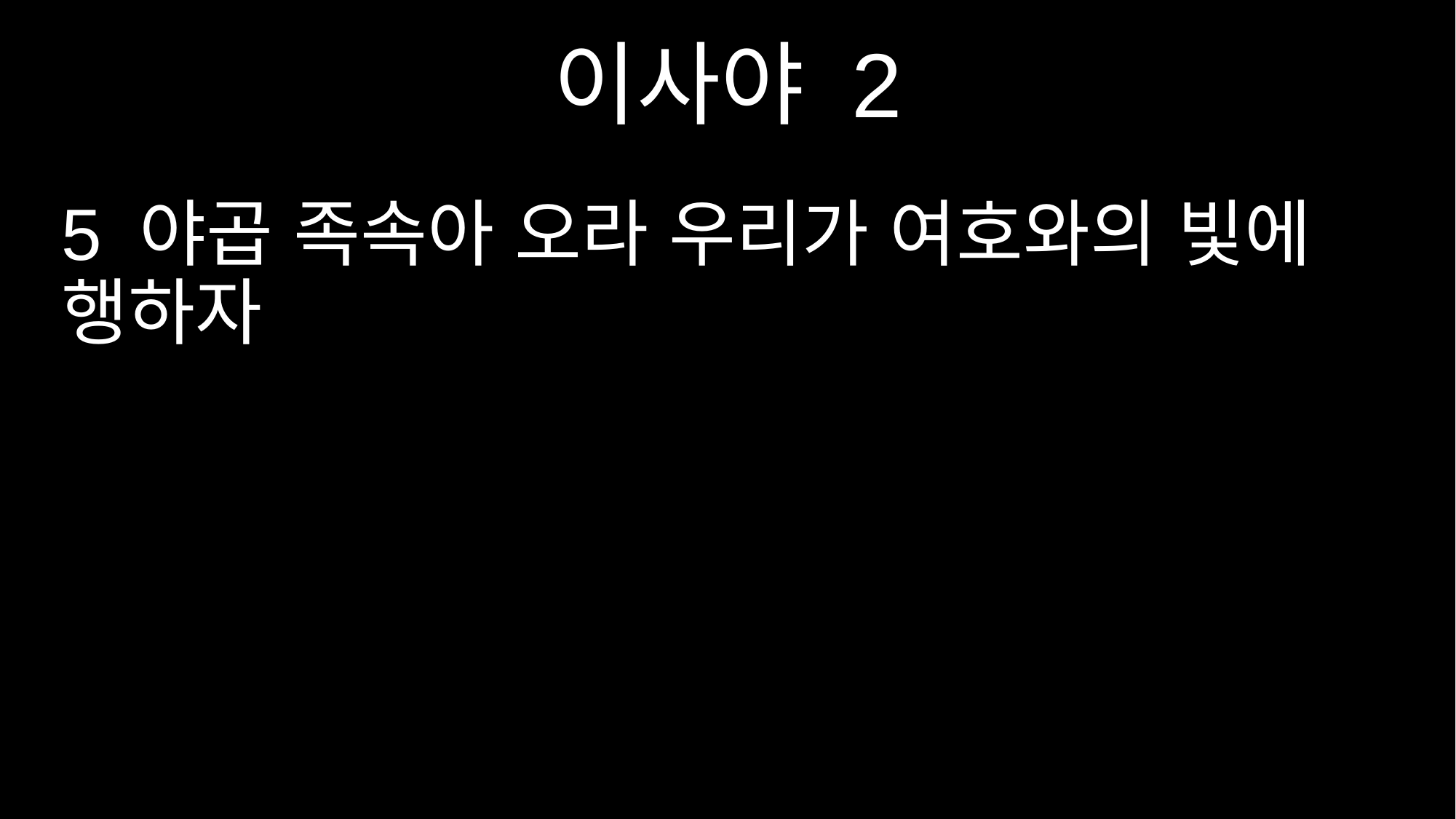

이사야 2
5 야곱 족속아 오라 우리가 여호와의 빛에 행하자